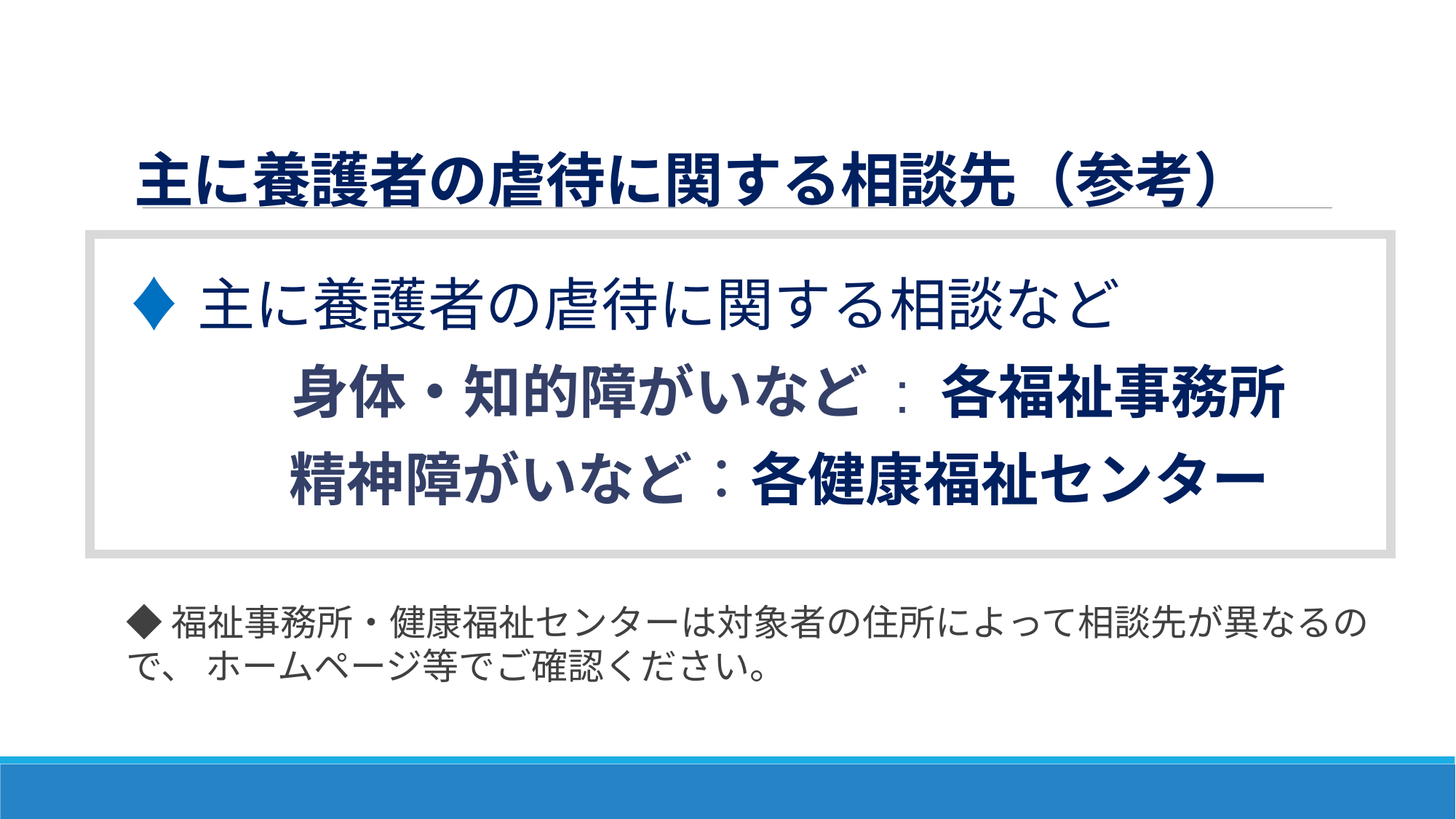

# 主に養護者の虐待に関する相談先（参考）

      ♦主に養護者の虐待に関する相談など
 　  身体・知的障がいなど : 各福祉事務所
      精神障がいなど：各健康福祉センター

◆福祉事務所・健康福祉センターは対象者の住所によって相談先が異なるので、 ホームページ等でご確認ください。